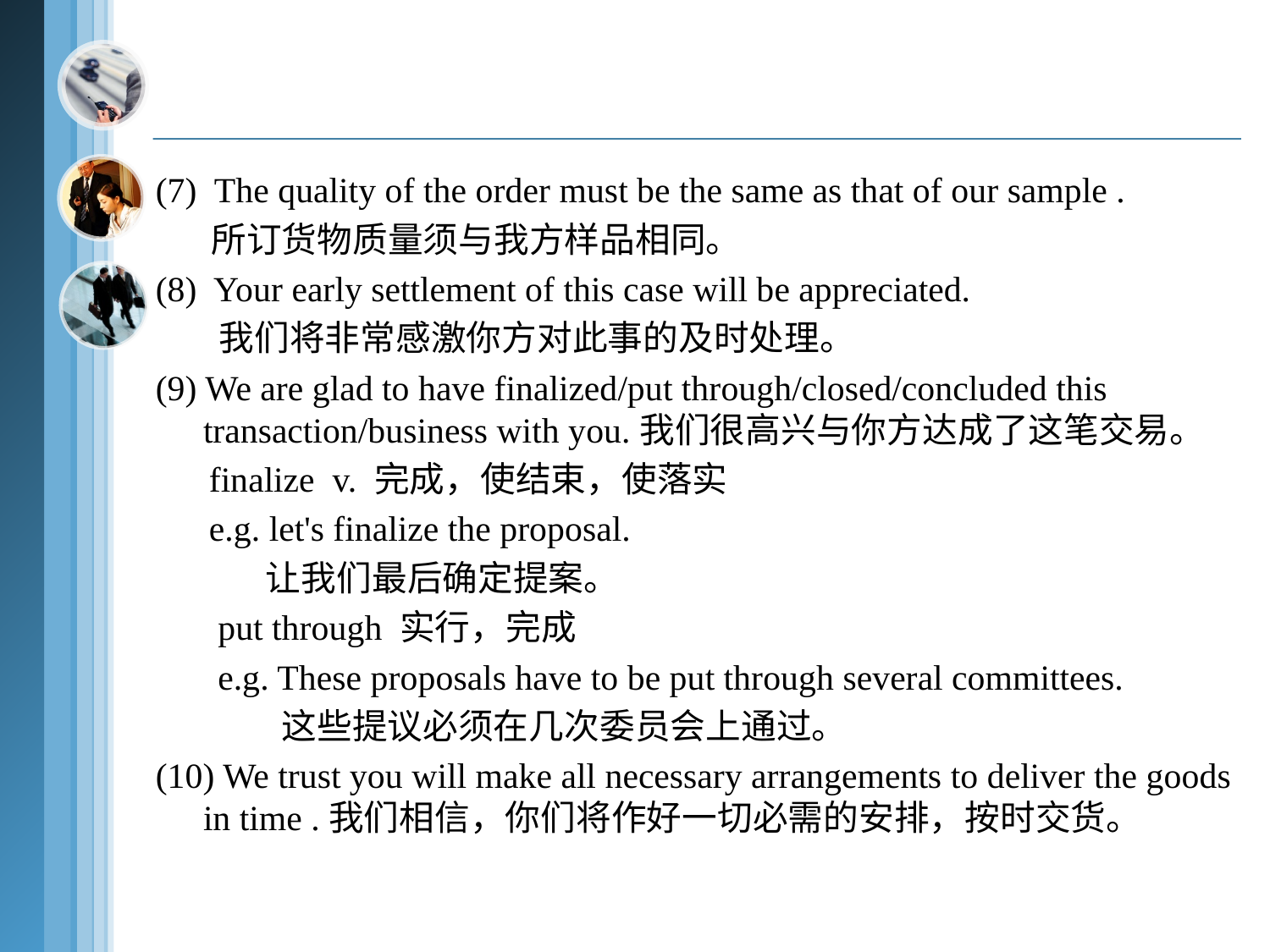

(7)  The quality of the order must be the same as that of our sample .
      所订货物质量须与我方样品相同。
(8)  Your early settlement of this case will be appreciated.
       我们将非常感激你方对此事的及时处理。
(9) We are glad to have finalized/put through/closed/concluded this transaction/business with you.我们很高兴与你方达成了这笔交易。
      finalize  v. 完成，使结束，使落实
      e.g. let's finalize the proposal.
             让我们最后确定提案。
       put through 实行，完成
       e.g. These proposals have to be put through several committees.
               这些提议必须在几次委员会上通过。
(10) We trust you will make all necessary arrangements to deliver the goods in time .我们相信，你们将作好一切必需的安排，按时交货。